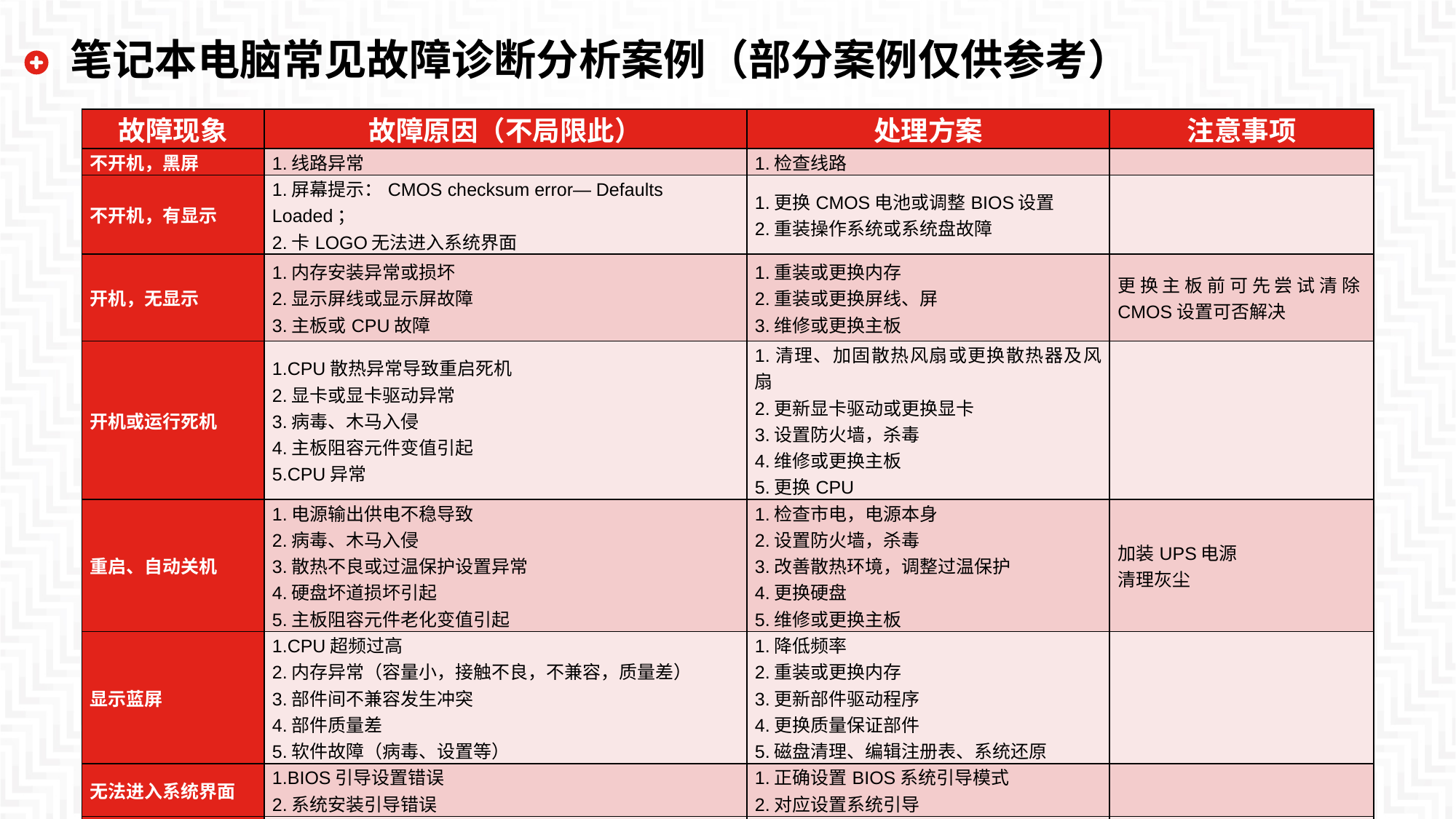

笔记本电脑常见故障诊断分析案例（部分案例仅供参考）
| 故障现象 | 故障原因（不局限此） | 处理方案 | 注意事项 |
| --- | --- | --- | --- |
| 不开机，黑屏 | 1.线路异常 | 1.检查线路 |  |
| 不开机，有显示 | 1.屏幕提示：CMOS checksum error— Defaults Loaded； 2.卡LOGO无法进入系统界面 | 1.更换CMOS电池或调整BIOS设置 2.重装操作系统或系统盘故障 |  |
| 开机，无显示 | 1.内存安装异常或损坏 2.显示屏线或显示屏故障 3.主板或CPU故障 | 1.重装或更换内存 2.重装或更换屏线、屏 3.维修或更换主板 | 更换主板前可先尝试清除CMOS设置可否解决 |
| 开机或运行死机 | 1.CPU散热异常导致重启死机 2.显卡或显卡驱动异常 3.病毒、木马入侵 4.主板阻容元件变值引起 5.CPU异常 | 1.清理、加固散热风扇或更换散热器及风扇 2.更新显卡驱动或更换显卡 3.设置防火墙，杀毒 4.维修或更换主板 5.更换CPU |  |
| 重启、自动关机 | 1.电源输出供电不稳导致 2.病毒、木马入侵 3.散热不良或过温保护设置异常 4.硬盘坏道损坏引起 5.主板阻容元件老化变值引起 | 1.检查市电，电源本身 2.设置防火墙，杀毒 3.改善散热环境，调整过温保护 4.更换硬盘 5.维修或更换主板 | 加装UPS电源 清理灰尘 |
| 显示蓝屏 | 1.CPU超频过高 2.内存异常（容量小，接触不良，不兼容，质量差） 3.部件间不兼容发生冲突 4.部件质量差 5.软件故障（病毒、设置等） | 1.降低频率 2.重装或更换内存 3.更新部件驱动程序 4.更换质量保证部件 5.磁盘清理、编辑注册表、系统还原 |  |
| 无法进入系统界面 | 1.BIOS引导设置错误 2.系统安装引导错误 | 1.正确设置BIOS系统引导模式 2.对应设置系统引导 |  |
| 开机花屏 | 1.冷开机花屏（环境温度过低） 2.间歇性花屏（屏本身或显卡） | 1.建议在常温下使用 2.更换屏幕或显卡 | 在BIOS下花屏则非软件故障 |